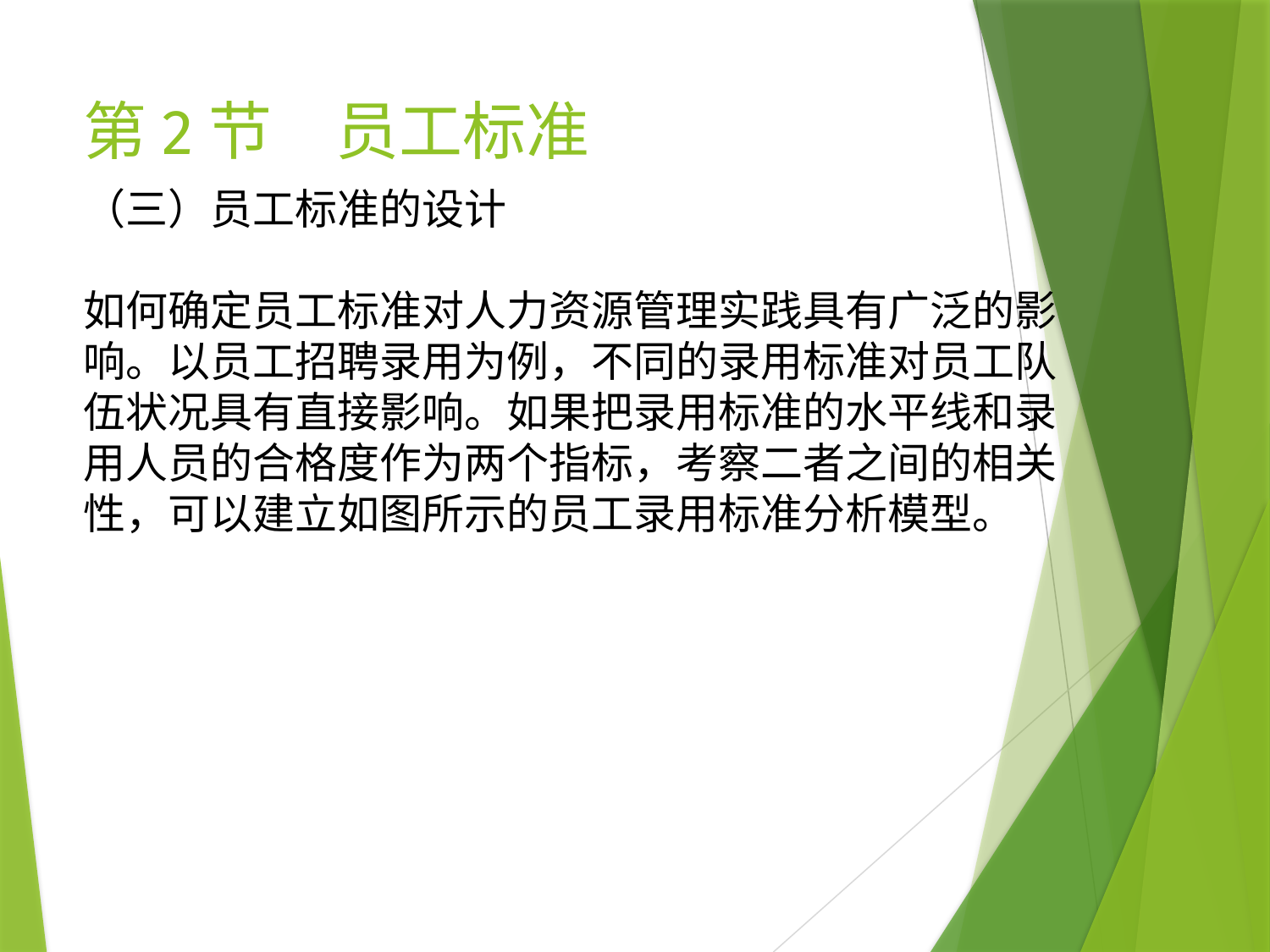

# 第2节　员工标准
（三）员工标准的设计

如何确定员工标准对人力资源管理实践具有广泛的影响。以员工招聘录用为例，不同的录用标准对员工队伍状况具有直接影响。如果把录用标准的水平线和录用人员的合格度作为两个指标，考察二者之间的相关性，可以建立如图所示的员工录用标准分析模型。